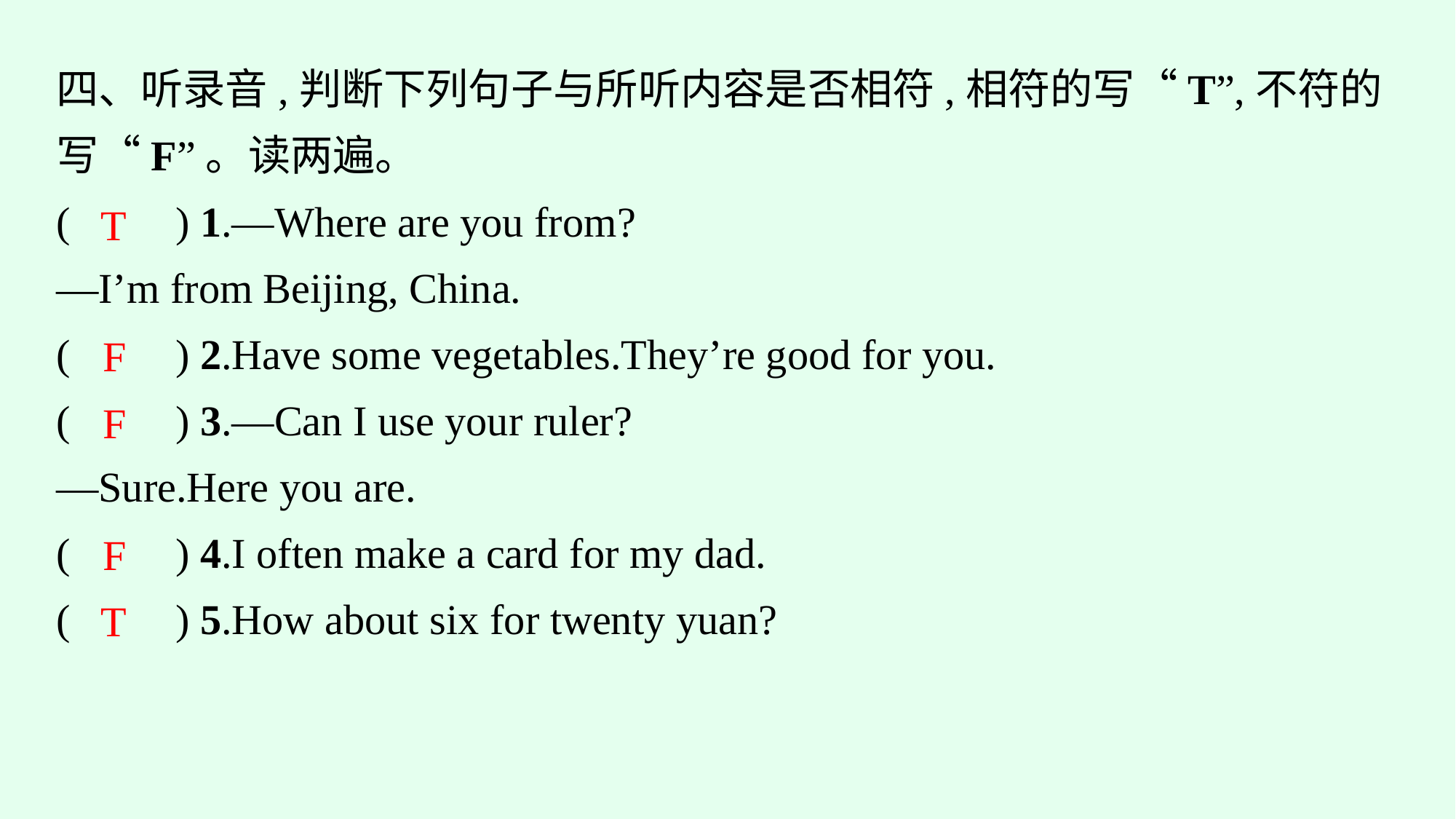

四、听录音,判断下列句子与所听内容是否相符,相符的写“T”,不符的写“F”。读两遍。
(　　) 1.—Where are you from?
—I’m from Beijing, China.
(　　) 2.Have some vegetables.They’re good for you.
(　　) 3.—Can I use your ruler?
—Sure.Here you are.
(　　) 4.I often make a card for my dad.
(　　) 5.How about six for twenty yuan?
T
F
F
F
T